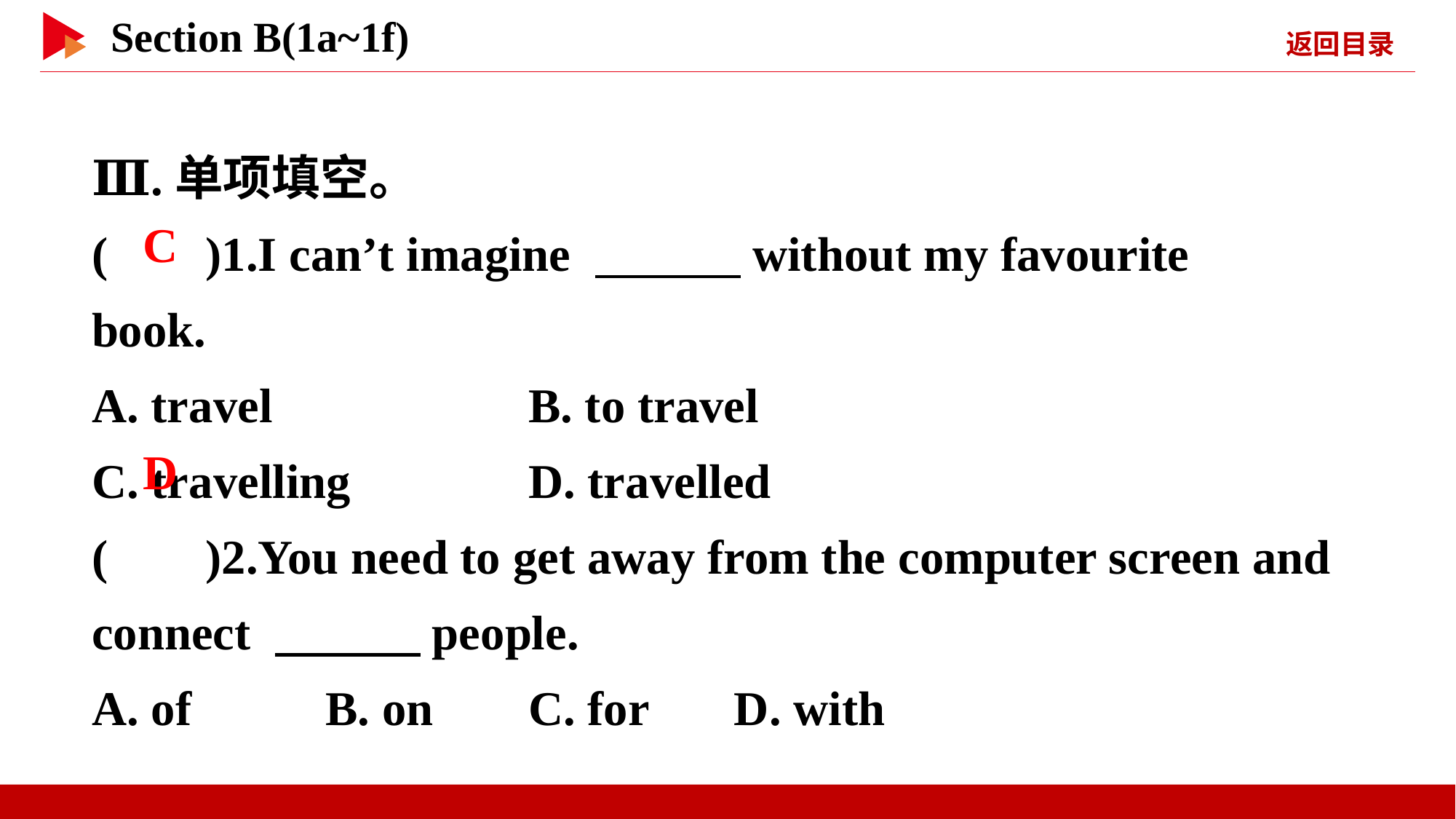

Ⅲ.单项填空。
(        )1.I can’t imagine 　　　without my favourite book.
A. travel             	B. to travel
C. travelling             	D. travelled
(        )2.You need to get away from the computer screen and connect 　　　people.
A. of           B. on	C. for       D. with
   C
   D